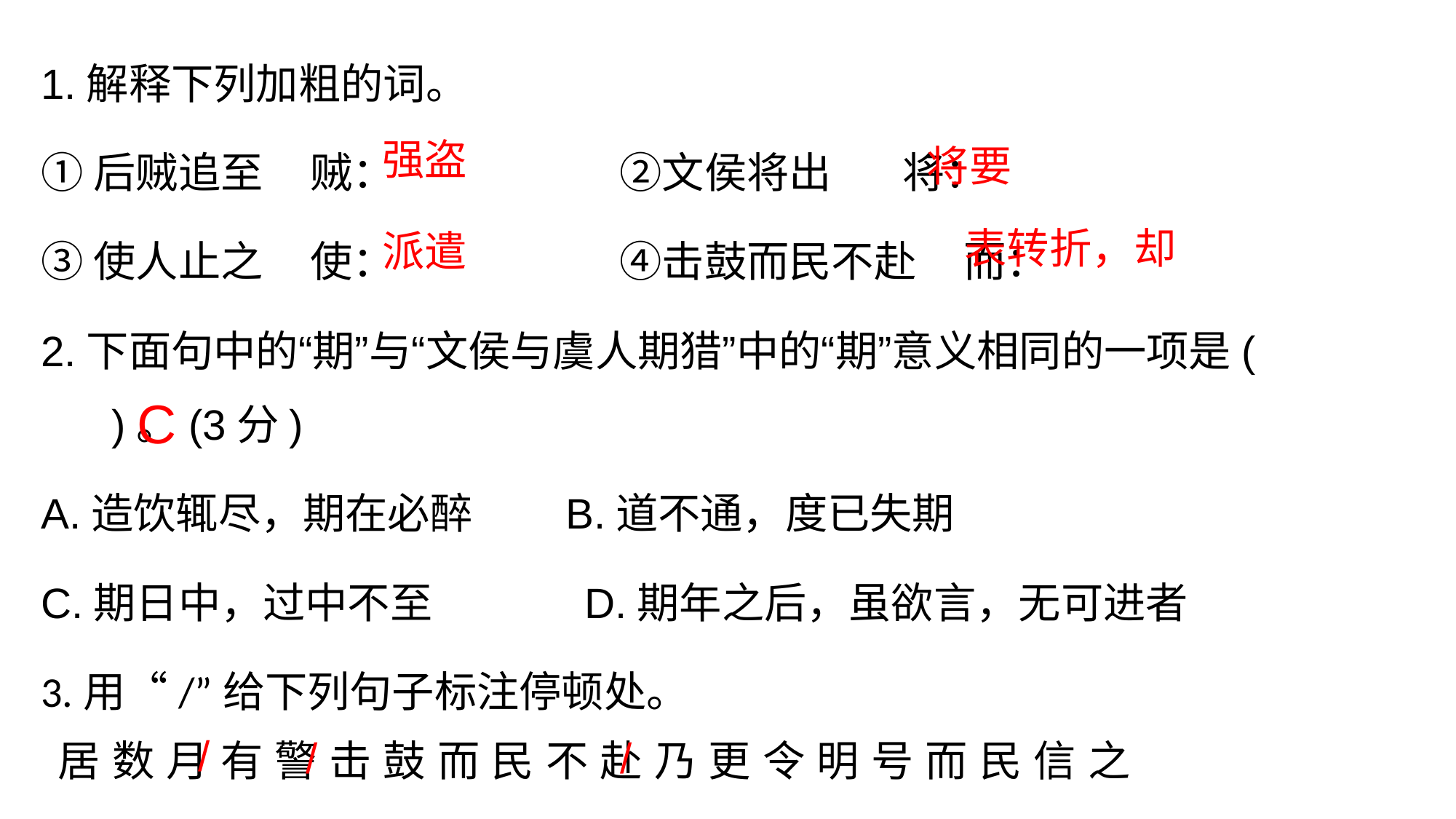

1.解释下列加粗的词。
①后贼追至    贼：                   ②文侯将出      将：
③使人止之    使：                   ④击鼓而民不赴    而：
2.下面句中的“期”与“文侯与虞人期猎”中的“期”意义相同的一项是(               )。(3分)
A.造饮辄尽，期在必醉       B.道不通，度已失期
C.期日中，过中不至            D.期年之后，虽欲言，无可进者
3.用“/”给下列句子标注停顿处。
强盗
将要
派遣
表转折，却
C
/
/
/
居 数 月 有 警 击 鼓 而 民 不 赴 乃 更 令 明 号 而 民 信 之